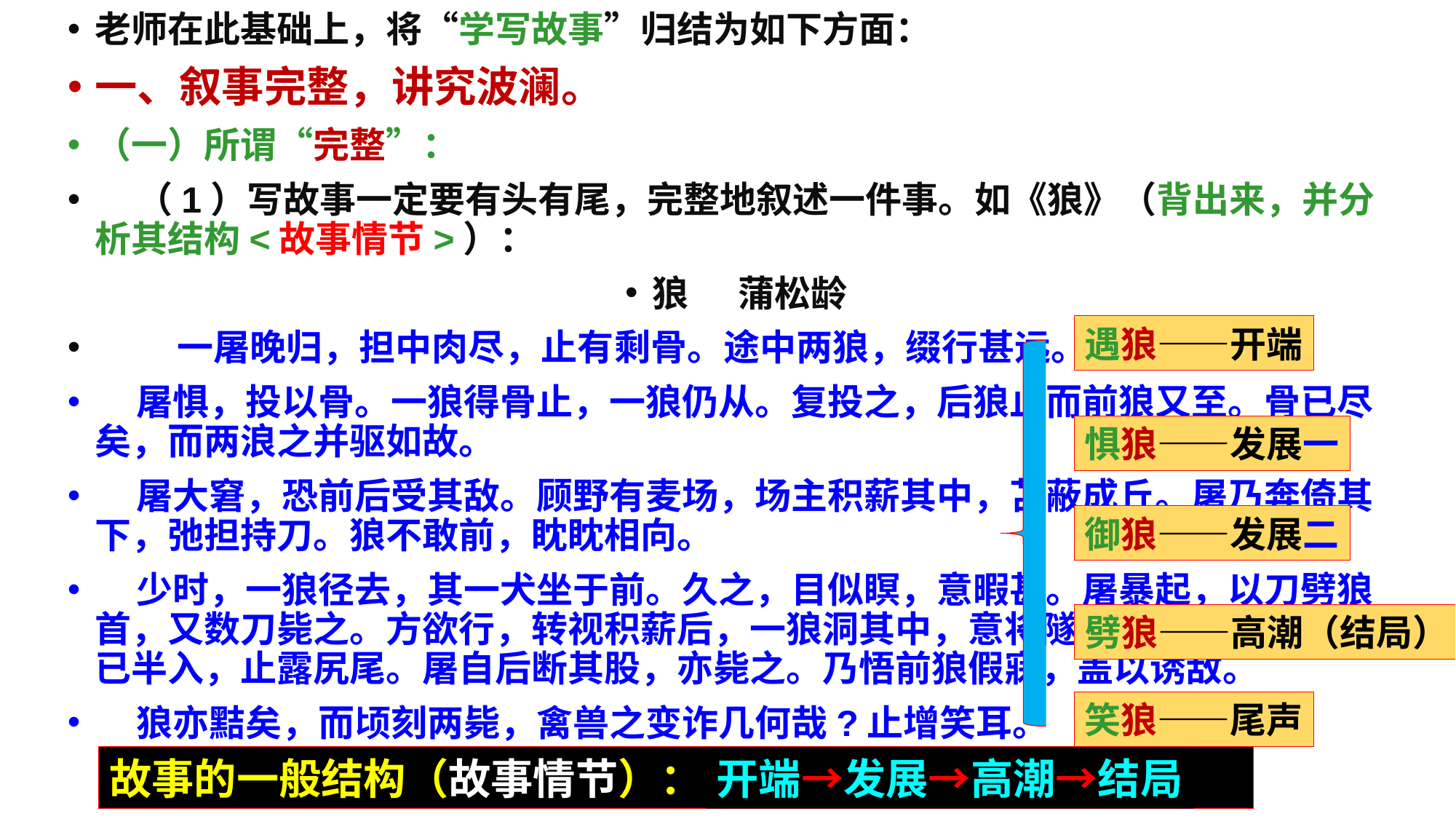

老师在此基础上，将“学写故事”归结为如下方面：
一、叙事完整，讲究波澜。
（一）所谓“完整”：
    （1）写故事一定要有头有尾，完整地叙述一件事。如《狼》（背出来，并分析其结构<故事情节>）：
狼      蒲松龄
         一屠晚归，担中肉尽，止有剩骨。途中两狼，缀行甚远。
    屠惧，投以骨。一狼得骨止，一狼仍从。复投之，后狼止而前狼又至。骨已尽矣，而两浪之并驱如故。
    屠大窘，恐前后受其敌。顾野有麦场，场主积薪其中，苫蔽成丘。屠乃奔倚其下，弛担持刀。狼不敢前，眈眈相向。
    少时，一狼径去，其一犬坐于前。久之，目似瞑，意暇甚。屠暴起，以刀劈狼首，又数刀毙之。方欲行，转视积薪后，一狼洞其中，意将隧入以攻其后也。身已半入，止露尻尾。屠自后断其股，亦毙之。乃悟前狼假寐，盖以诱敌。
    狼亦黠矣，而顷刻两毙，禽兽之变诈几何哉?止增笑耳。

遇狼——开端

惧狼——发展一
御狼——发展二
劈狼——高潮（结局）
笑狼——尾声
故事的一般结构（故事情节）：
开端→发展→高潮→结局